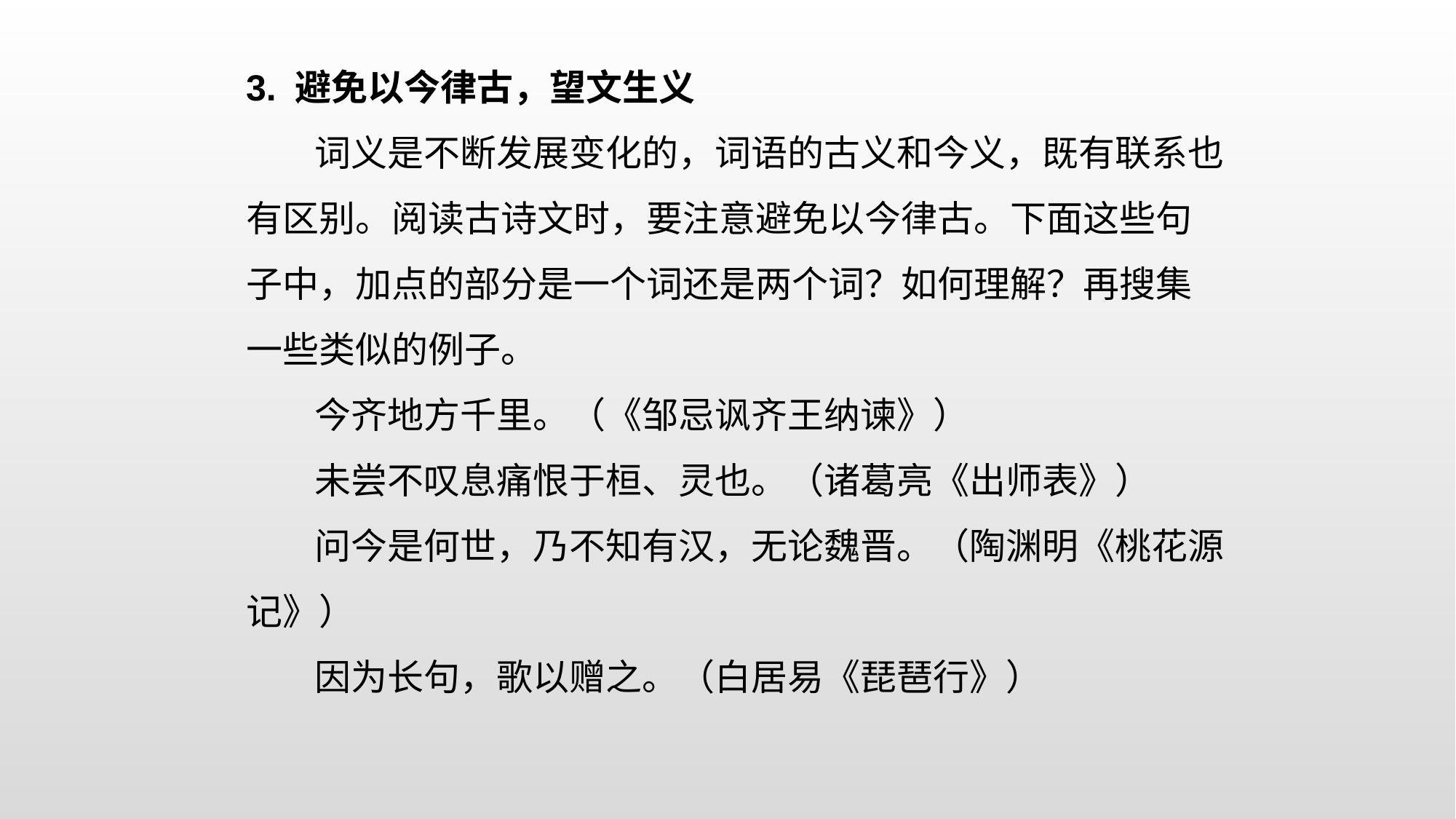

3. 避免以今律古，望文生义
词义是不断发展变化的，词语的古义和今义，既有联系也有区别。阅读古诗文时，要注意避免以今律古。下面这些句子中，加点的部分是一个词还是两个词？如何理解？再搜集一些类似的例子。
今齐地方千里。（《邹忌讽齐王纳谏》）
未尝不叹息痛恨于桓、灵也。（诸葛亮《出师表》）
问今是何世，乃不知有汉，无论魏晋。（陶渊明《桃花源记》）
因为长句，歌以赠之。（白居易《琵琶行》）